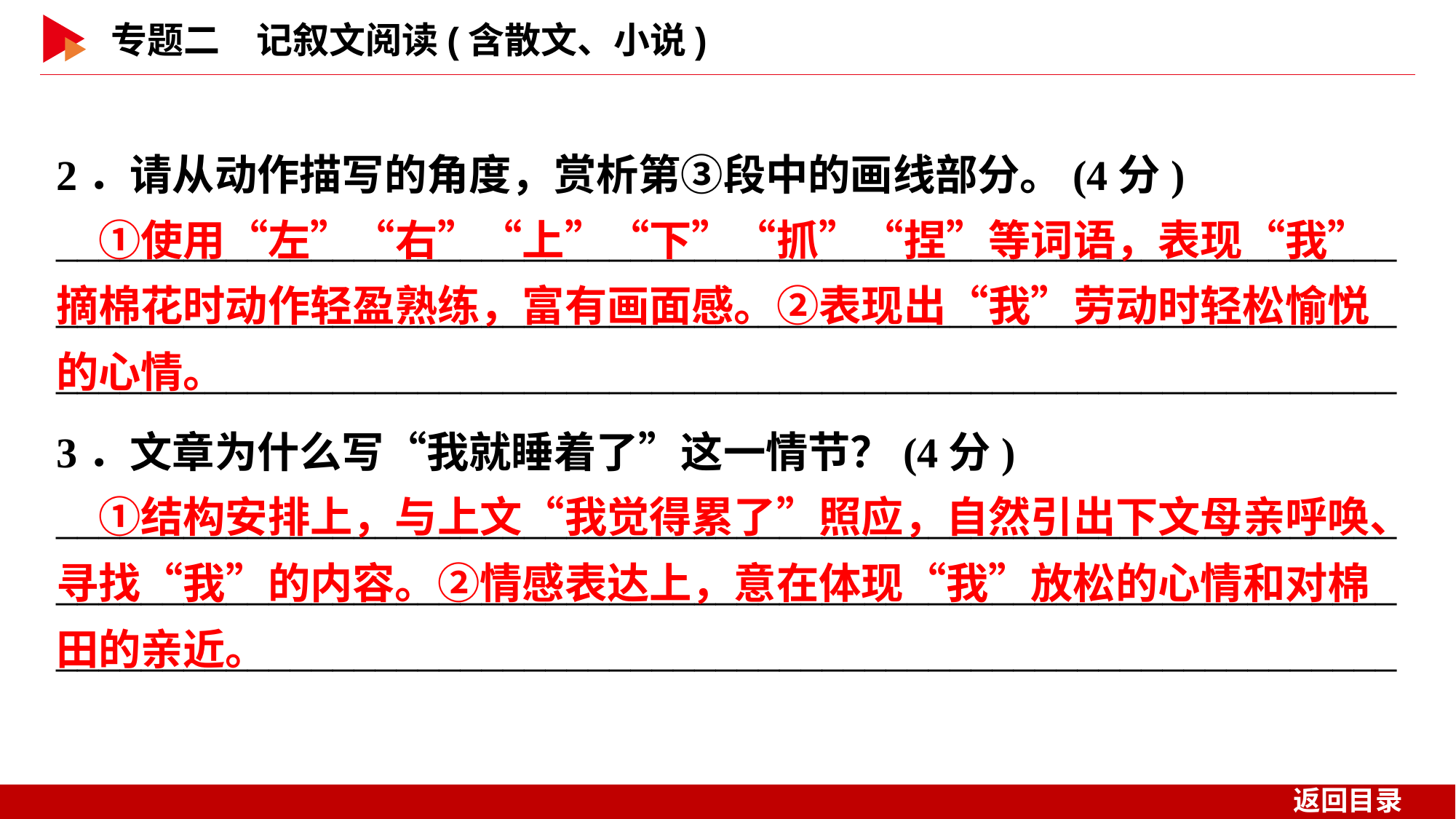

2．请从动作描写的角度，赏析第③段中的画线部分。(4分)
_____________________________________________________________________________________________________________________________________________________________________________________________
　①使用“左”“右”“上”“下”“抓”“捏”等词语，表现“我”摘棉花时动作轻盈熟练，富有画面感。②表现出“我”劳动时轻松愉悦的心情。
3．文章为什么写“我就睡着了”这一情节？(4分)
_____________________________________________________________________________________________________________________________________________________________________________________________
　①结构安排上，与上文“我觉得累了”照应，自然引出下文母亲呼唤、寻找“我”的内容。②情感表达上，意在体现“我”放松的心情和对棉田的亲近。